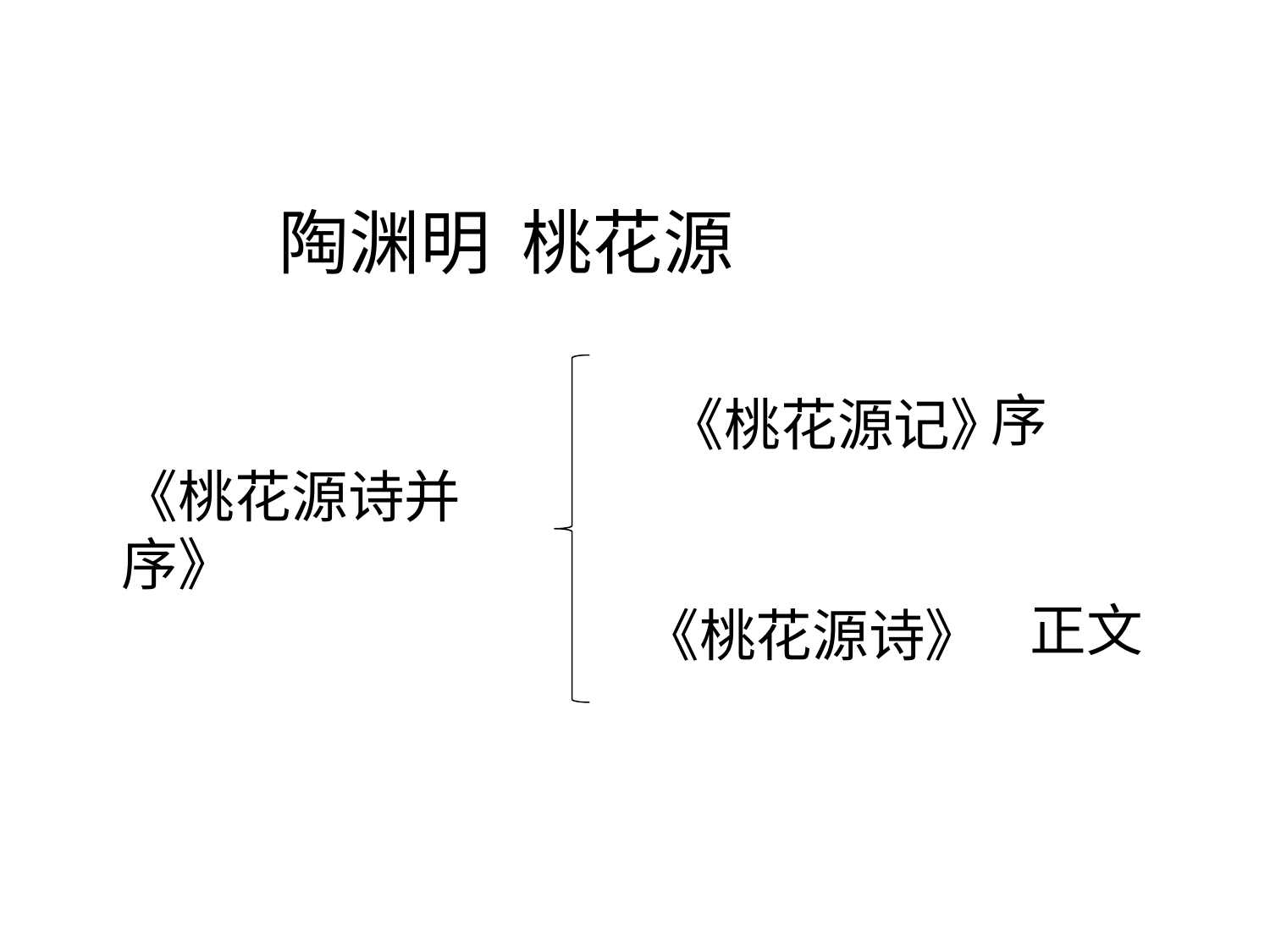

陶渊明  桃花源

序
《桃花源记》
《桃花源诗并序》
正文
《桃花源诗》